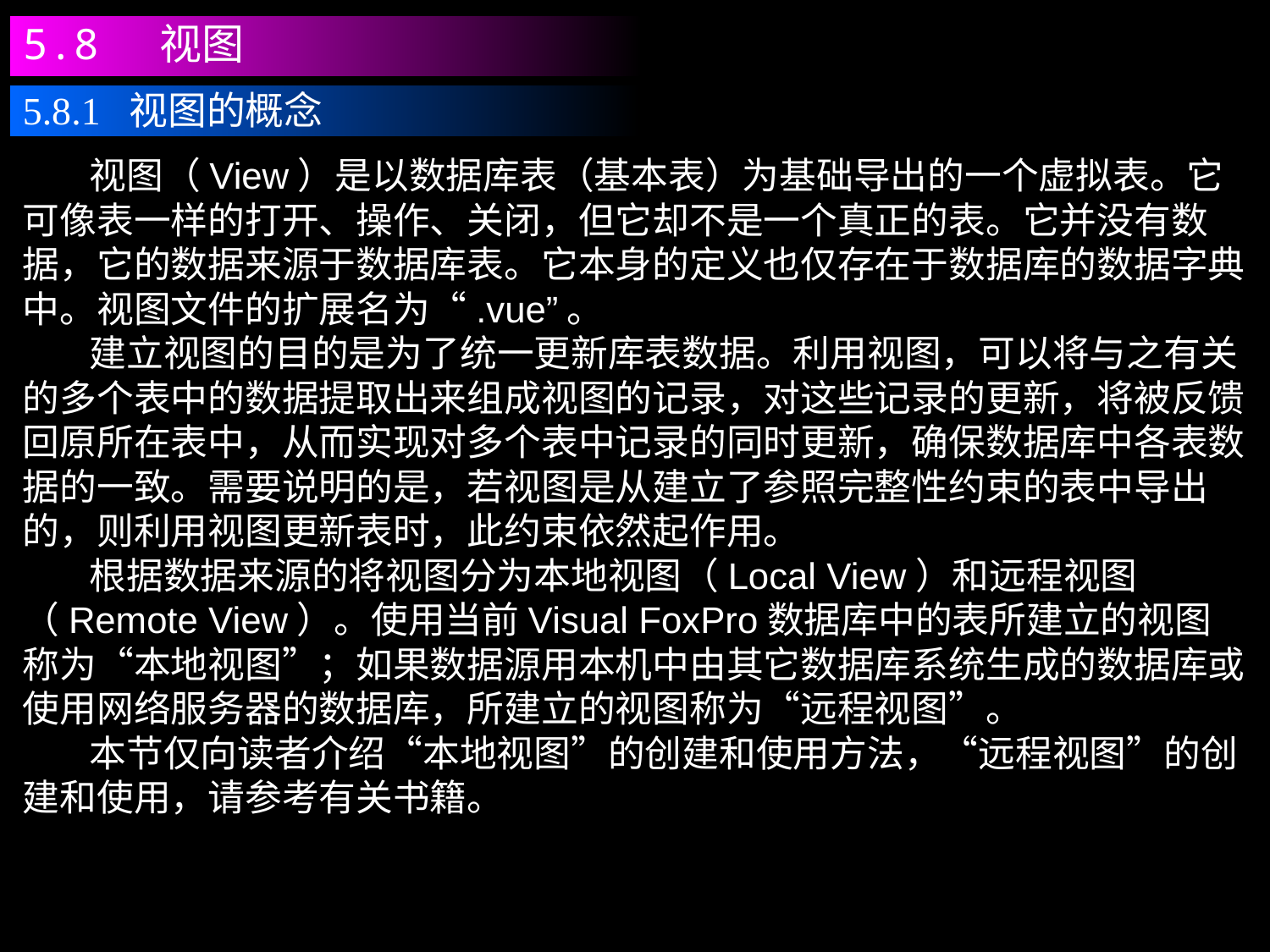

5.8  视图
5.8.1  视图的概念
       视图（View）是以数据库表（基本表）为基础导出的一个虚拟表。它可像表一样的打开、操作、关闭，但它却不是一个真正的表。它并没有数据，它的数据来源于数据库表。它本身的定义也仅存在于数据库的数据字典中。视图文件的扩展名为“.vue”。
       建立视图的目的是为了统一更新库表数据。利用视图，可以将与之有关的多个表中的数据提取出来组成视图的记录，对这些记录的更新，将被反馈回原所在表中，从而实现对多个表中记录的同时更新，确保数据库中各表数据的一致。需要说明的是，若视图是从建立了参照完整性约束的表中导出的，则利用视图更新表时，此约束依然起作用。
       根据数据来源的将视图分为本地视图（Local View）和远程视图（Remote View）。使用当前Visual FoxPro数据库中的表所建立的视图称为“本地视图”；如果数据源用本机中由其它数据库系统生成的数据库或使用网络服务器的数据库，所建立的视图称为“远程视图”。
       本节仅向读者介绍“本地视图”的创建和使用方法，“远程视图”的创建和使用，请参考有关书籍。